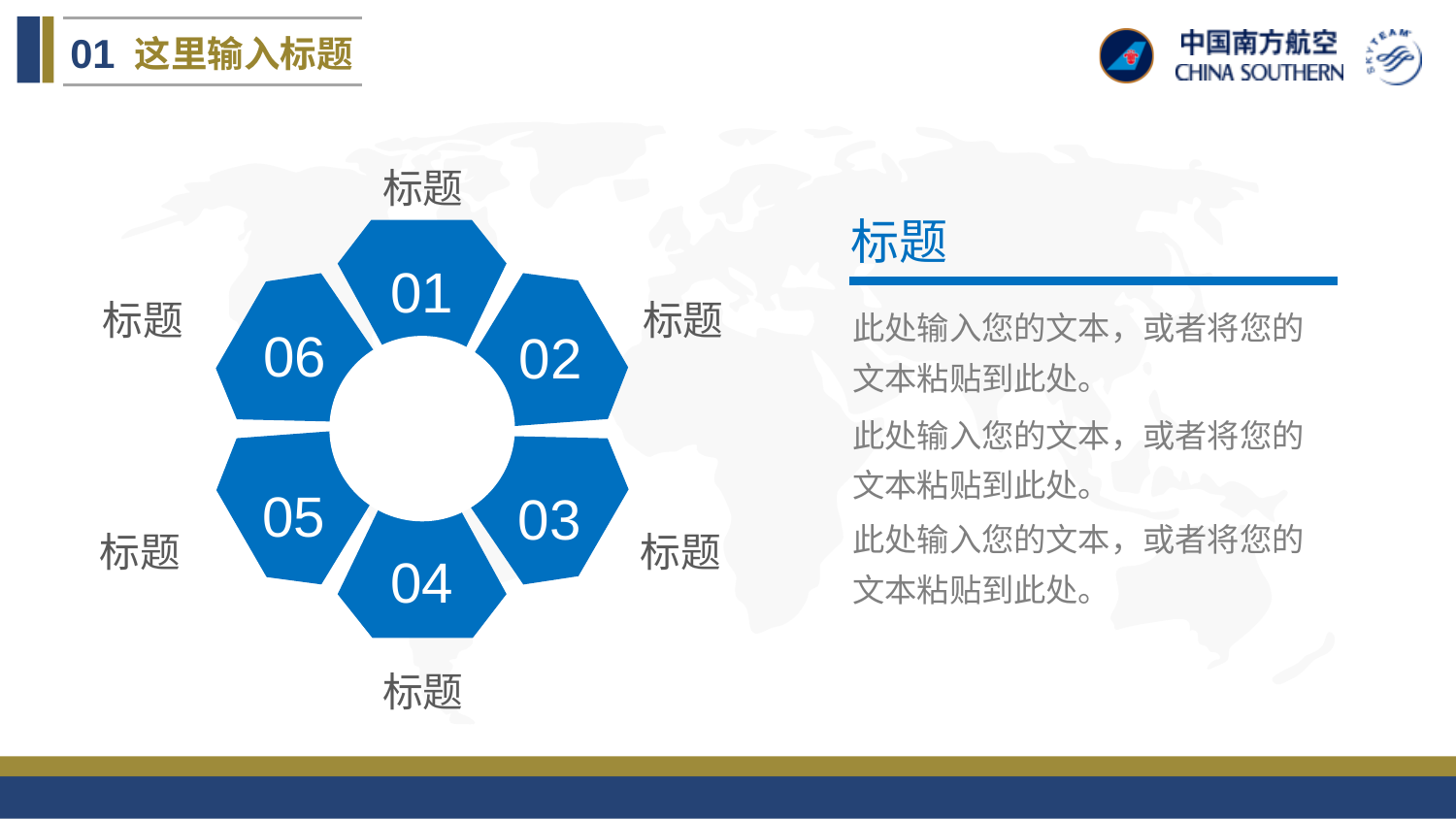

01
这里输入标题
标题
标题
01
06
02
标题
标题

此处输入您的文本，或者将您的文本粘贴到此处。

此处输入您的文本，或者将您的文本粘贴到此处。
05
03
此处输入您的文本，或者将您的文本粘贴到此处。
04
标题
标题
标题